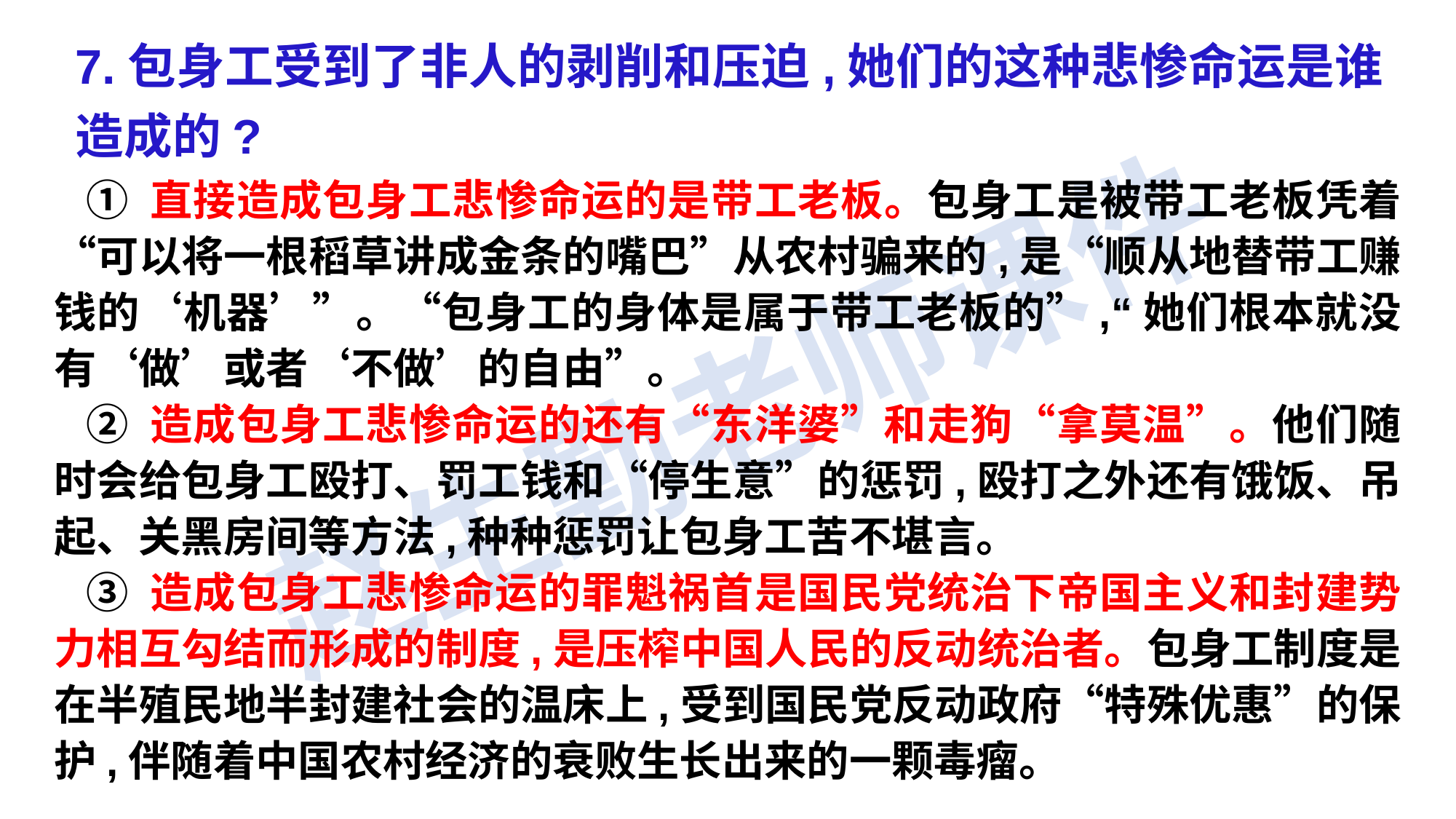

7.包身工受到了非人的剥削和压迫,她们的这种悲惨命运是谁造成的?
   ① 直接造成包身工悲惨命运的是带工老板。包身工是被带工老板凭着“可以将一根稻草讲成金条的嘴巴”从农村骗来的,是“顺从地替带工赚钱的‘机器’”。“包身工的身体是属于带工老板的”,“她们根本就没有‘做’或者‘不做’的自由”。
   ② 造成包身工悲惨命运的还有“东洋婆”和走狗“拿莫温”。他们随时会给包身工殴打、罚工钱和“停生意”的惩罚,殴打之外还有饿饭、吊起、关黑房间等方法,种种惩罚让包身工苦不堪言。
   ③ 造成包身工悲惨命运的罪魁祸首是国民党统治下帝国主义和封建势力相互勾结而形成的制度,是压榨中国人民的反动统治者。包身工制度是在半殖民地半封建社会的温床上,受到国民党反动政府“特殊优惠”的保护,伴随着中国农村经济的衰败生长出来的一颗毒瘤。